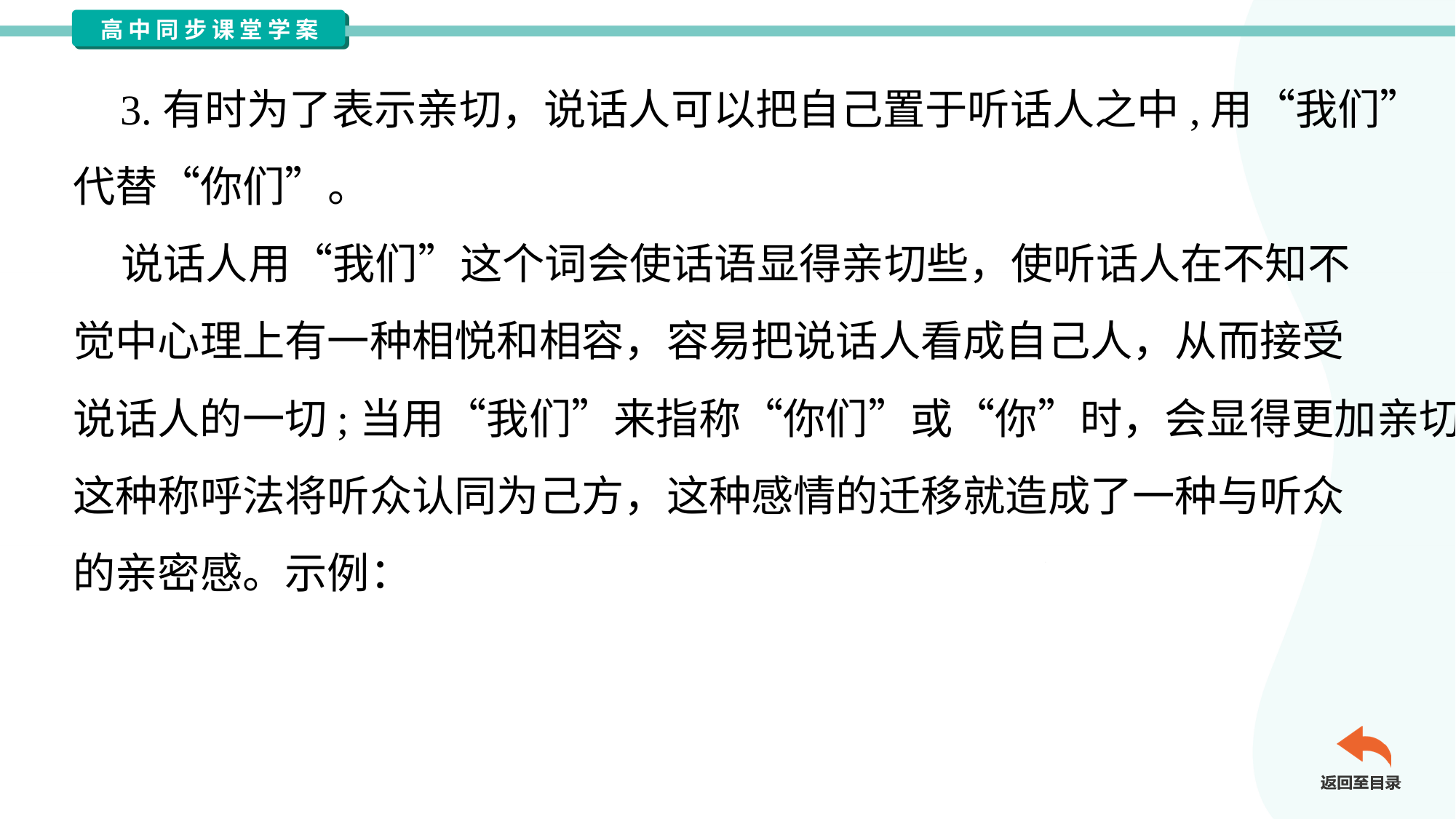

3.有时为了表示亲切，说话人可以把自己置于听话人之中,用“我们”
代替“你们”。
    说话人用“我们”这个词会使话语显得亲切些，使听话人在不知不
觉中心理上有一种相悦和相容，容易把说话人看成自己人，从而接受
说话人的一切;当用“我们”来指称“你们”或“你”时，会显得更加亲切，
这种称呼法将听众认同为己方，这种感情的迁移就造成了一种与听众
的亲密感。示例：